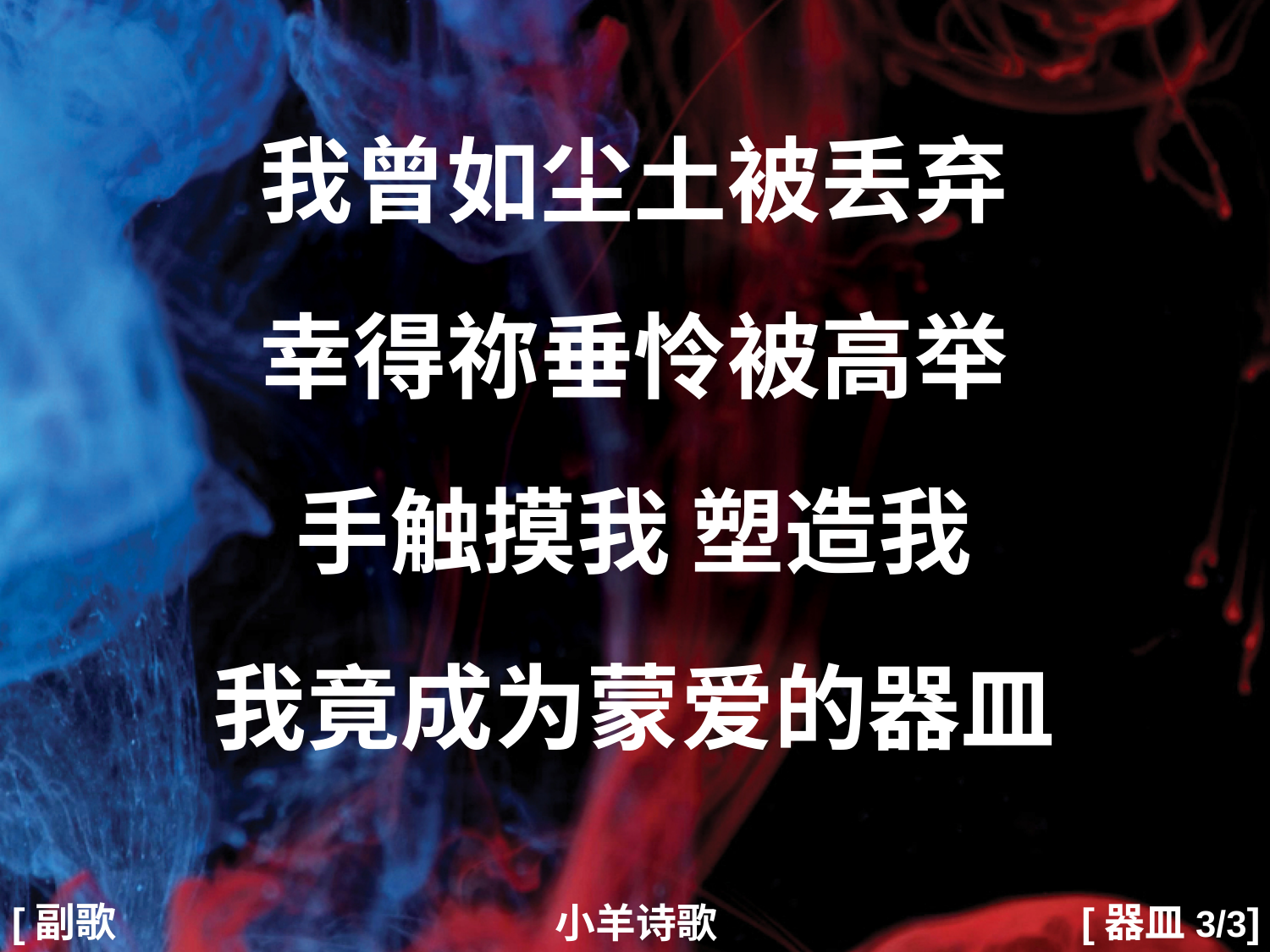

我曾如尘土被丢弃

幸得祢垂怜被高举

手触摸我 塑造我

我竟成为蒙爱的器皿

#

[副歌2]
[器皿3/3]
小羊诗歌